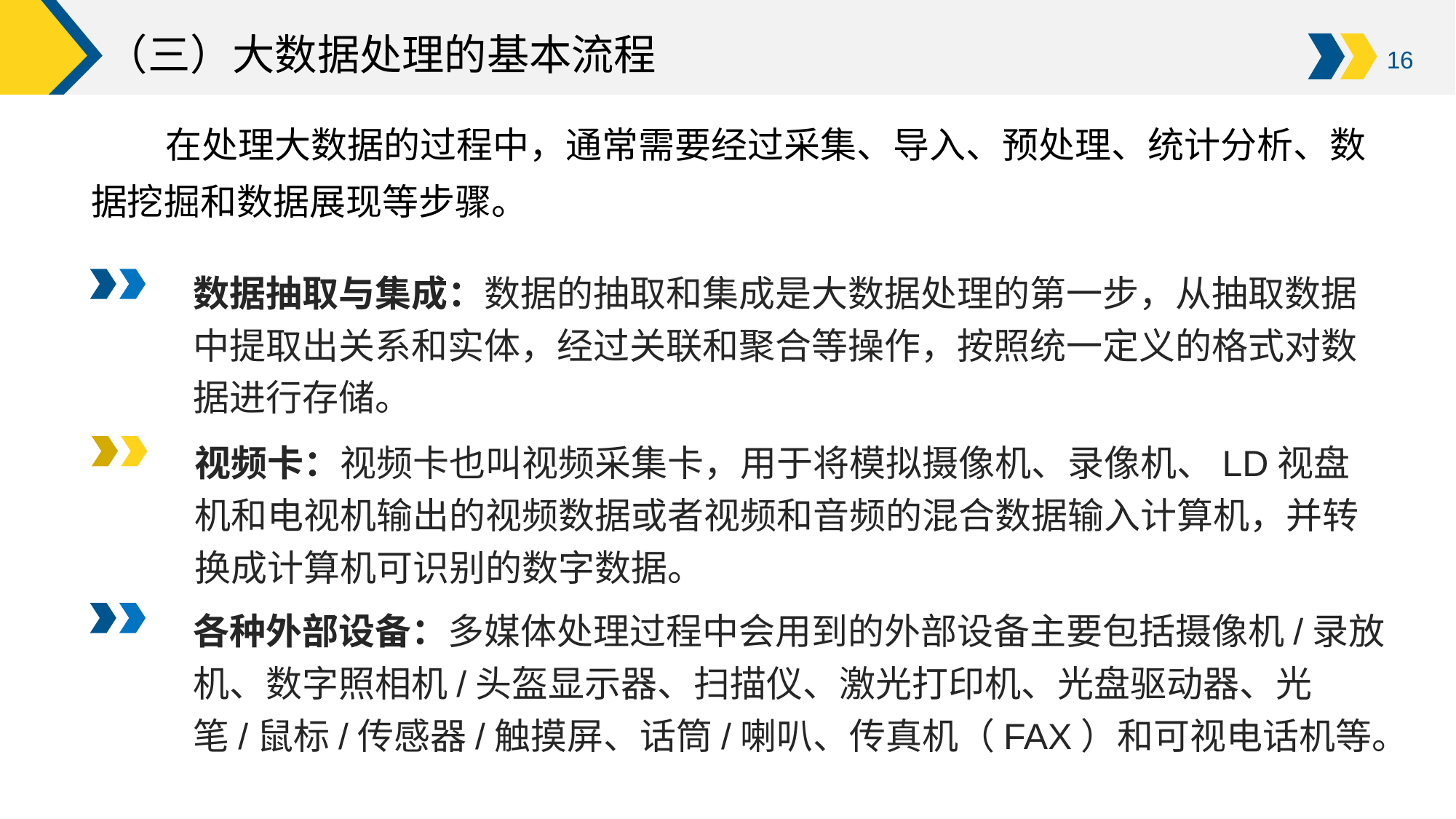

# （三）大数据处理的基本流程
在处理大数据的过程中，通常需要经过采集、导入、预处理、统计分析、数据挖掘和数据展现等步骤。
数据抽取与集成：数据的抽取和集成是大数据处理的第一步，从抽取数据中提取出关系和实体，经过关联和聚合等操作，按照统一定义的格式对数据进行存储。

视频卡：视频卡也叫视频采集卡，用于将模拟摄像机、录像机、LD视盘机和电视机输出的视频数据或者视频和音频的混合数据输入计算机，并转换成计算机可识别的数字数据。

各种外部设备：多媒体处理过程中会用到的外部设备主要包括摄像机/录放机、数字照相机/头盔显示器、扫描仪、激光打印机、光盘驱动器、光笔/鼠标/传感器/触摸屏、话筒/喇叭、传真机（FAX）和可视电话机等。